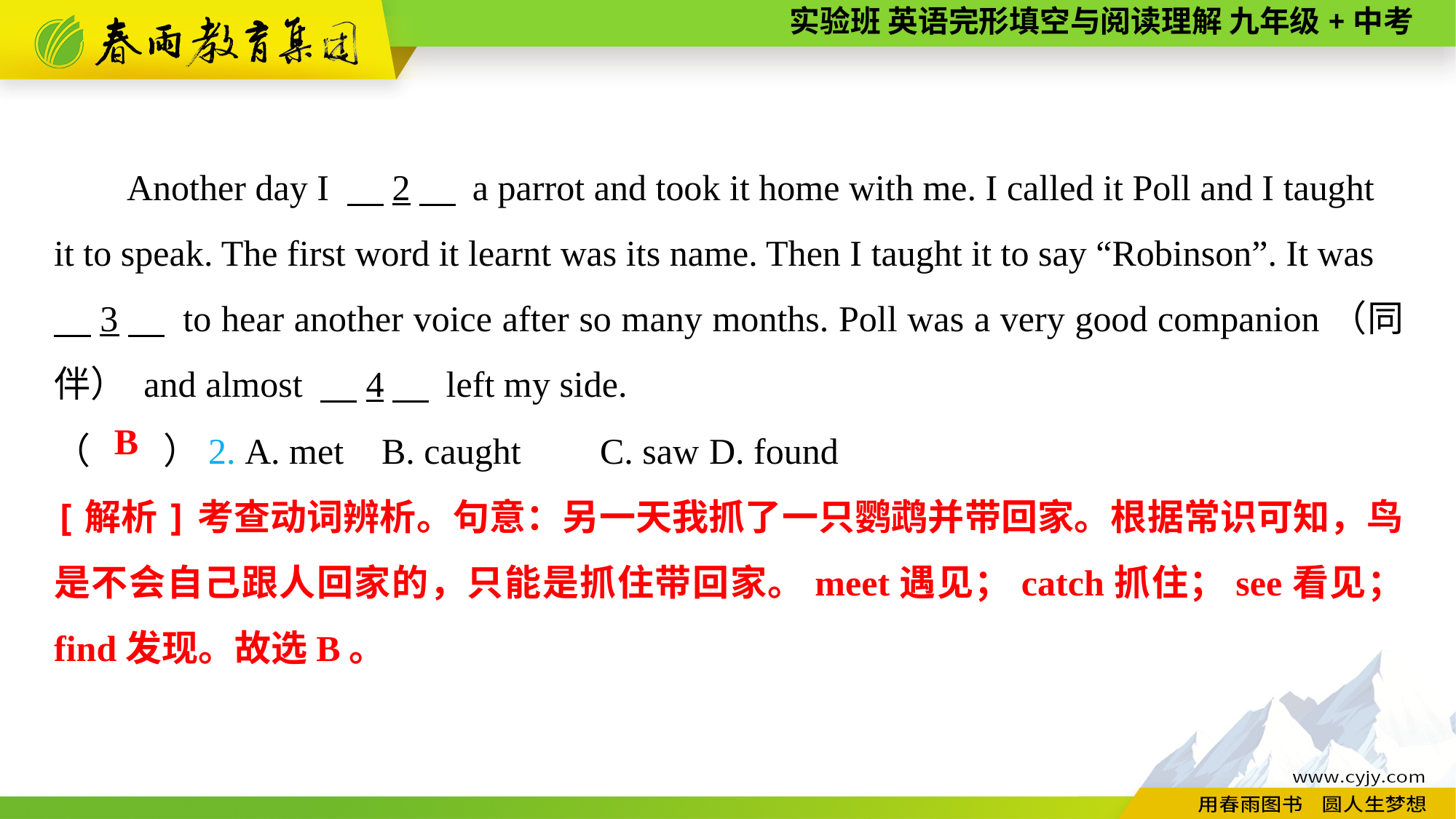

Another day I 　2　 a parrot and took it home with me. I called it Poll and I taught it to speak. The first word it learnt was its name. Then I taught it to say “Robinson”. It was
　3　 to hear another voice after so many months. Poll was a very good companion（同伴） and almost 　4　 left my side.
（　　）2. A. met	B. caught	C. saw	D. found
B
[解析]考查动词辨析。句意：另一天我抓了一只鹦鹉并带回家。根据常识可知，鸟是不会自己跟人回家的，只能是抓住带回家。meet遇见；catch抓住；see看见； find发现。故选B。